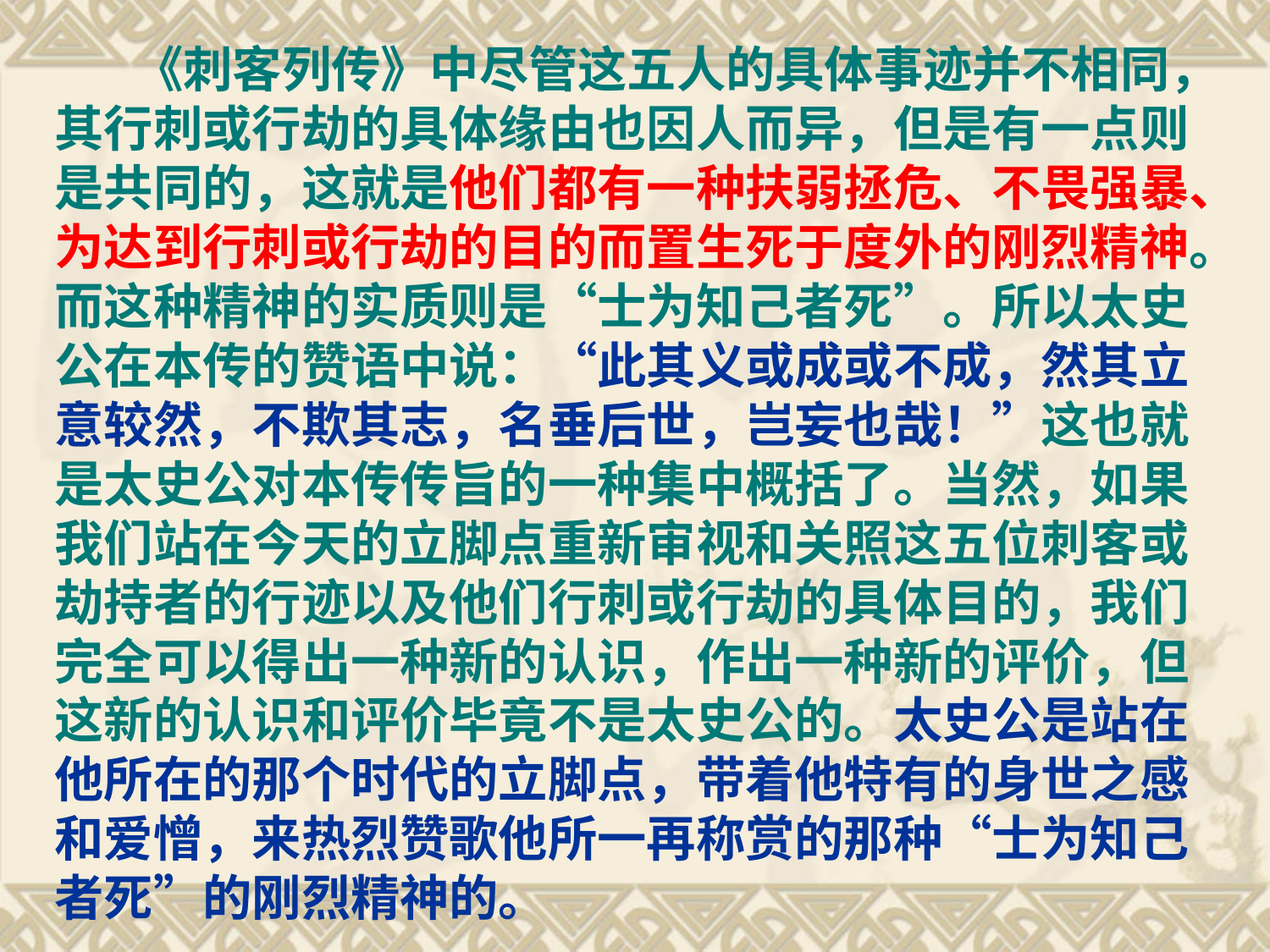

《刺客列传》中尽管这五人的具体事迹并不相同，其行刺或行劫的具体缘由也因人而异，但是有一点则是共同的，这就是他们都有一种扶弱拯危、不畏强暴、为达到行刺或行劫的目的而置生死于度外的刚烈精神。而这种精神的实质则是“士为知己者死”。所以太史公在本传的赞语中说：“此其义或成或不成，然其立意较然，不欺其志，名垂后世，岂妄也哉！”这也就是太史公对本传传旨的一种集中概括了。当然，如果我们站在今天的立脚点重新审视和关照这五位刺客或劫持者的行迹以及他们行刺或行劫的具体目的，我们完全可以得出一种新的认识，作出一种新的评价，但这新的认识和评价毕竟不是太史公的。太史公是站在他所在的那个时代的立脚点，带着他特有的身世之感和爱憎，来热烈赞歌他所一再称赏的那种“士为知己者死”的刚烈精神的。